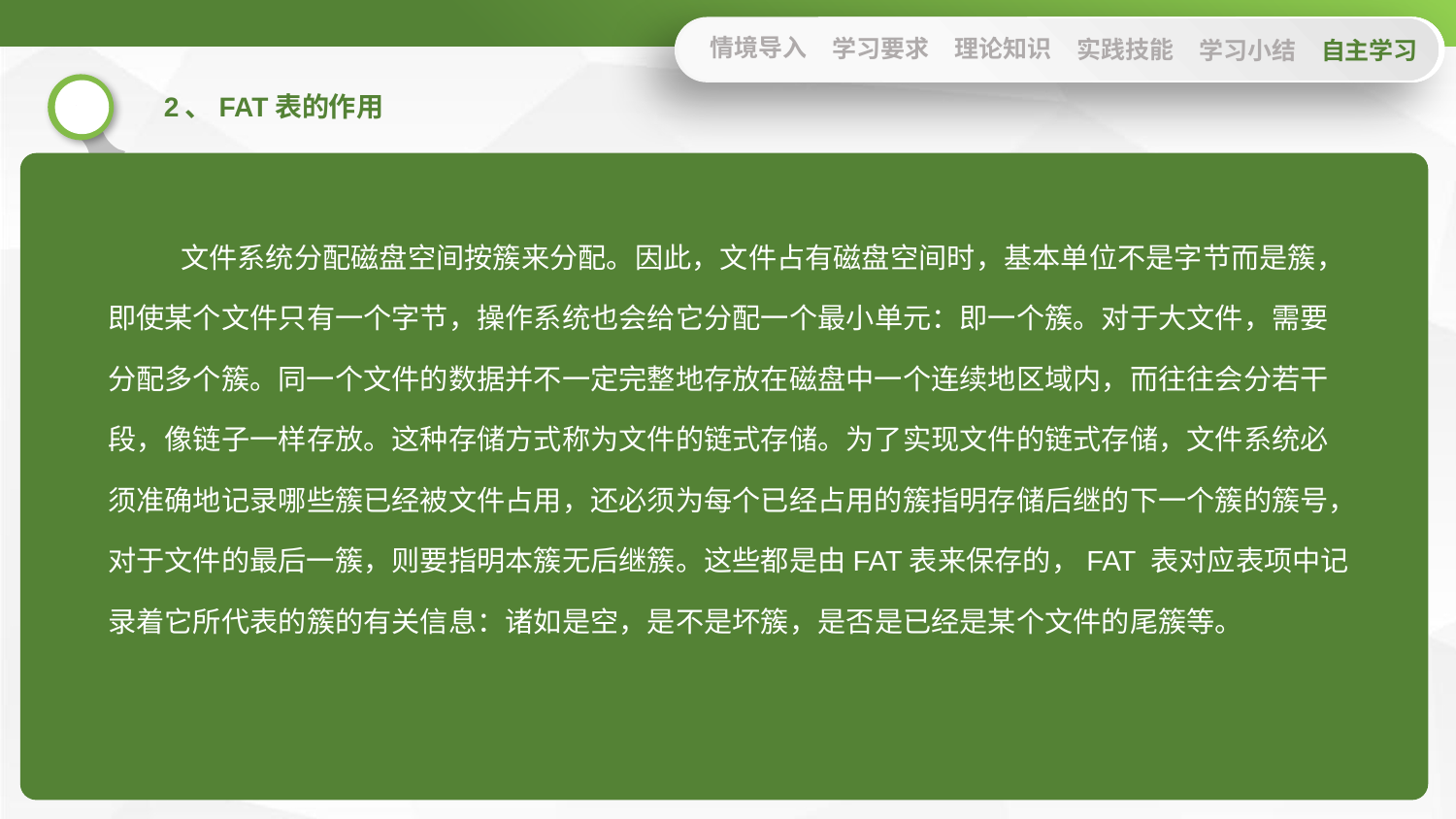

情境导入
学习要求
理论知识
实践技能
学习小结
自主学习
2、FAT表的作用
文件系统分配磁盘空间按簇来分配。因此，文件占有磁盘空间时，基本单位不是字节而是簇，即使某个文件只有一个字节，操作系统也会给它分配一个最小单元：即一个簇。对于大文件，需要分配多个簇。同一个文件的数据并不一定完整地存放在磁盘中一个连续地区域内，而往往会分若干段，像链子一样存放。这种存储方式称为文件的链式存储。为了实现文件的链式存储，文件系统必须准确地记录哪些簇已经被文件占用，还必须为每个已经占用的簇指明存储后继的下一个簇的簇号，对于文件的最后一簇，则要指明本簇无后继簇。这些都是由FAT表来保存的，FAT 表对应表项中记录着它所代表的簇的有关信息：诸如是空，是不是坏簇，是否是已经是某个文件的尾簇等。